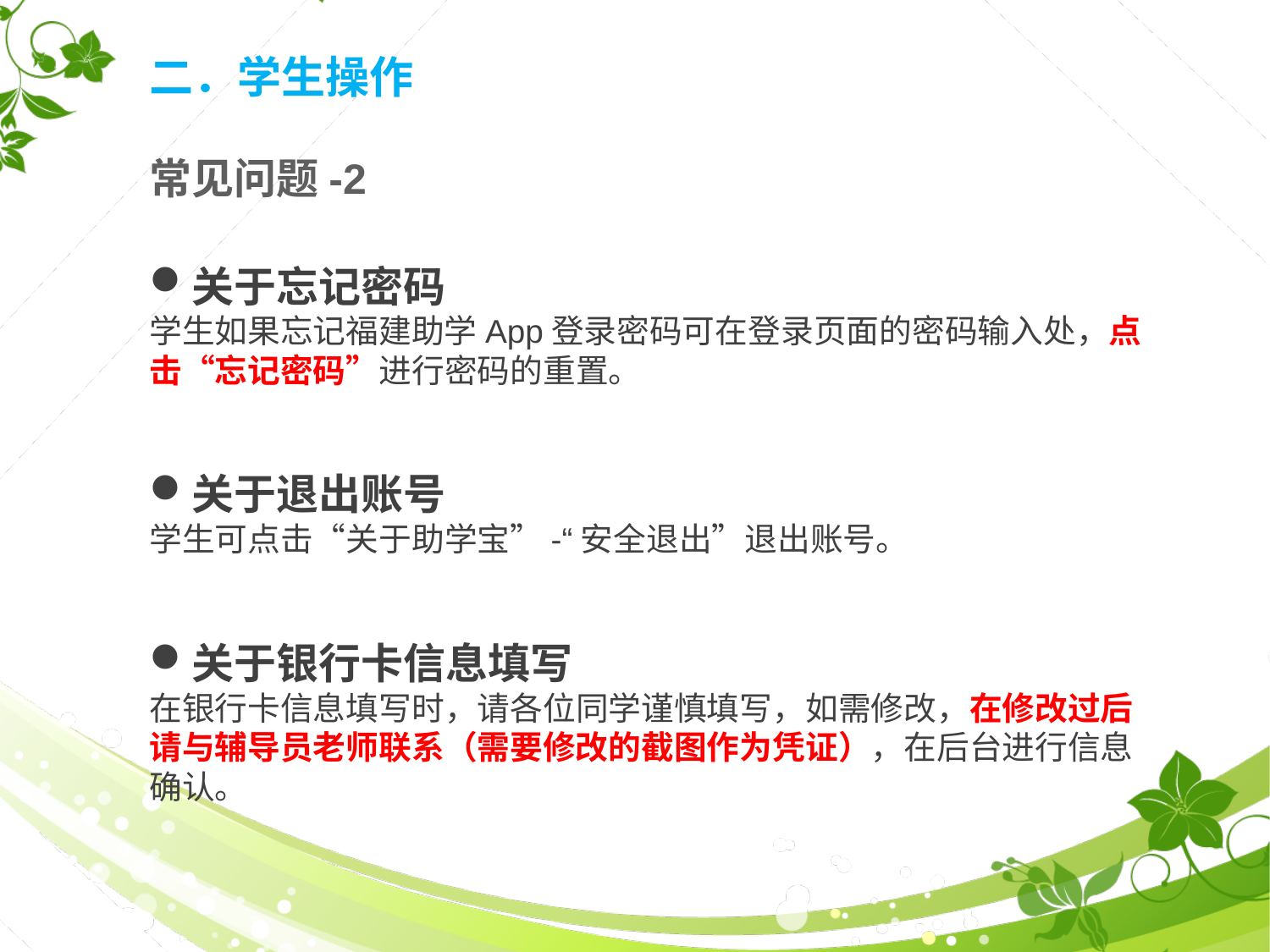

二．学生操作
常见问题-2

关于忘记密码
学生如果忘记福建助学App登录密码可在登录页面的密码输入处，点击“忘记密码”进行密码的重置。

关于退出账号
学生可点击“关于助学宝”-“安全退出”退出账号。

关于银行卡信息填写
在银行卡信息填写时，请各位同学谨慎填写，如需修改，在修改过后请与辅导员老师联系（需要修改的截图作为凭证），在后台进行信息确认。